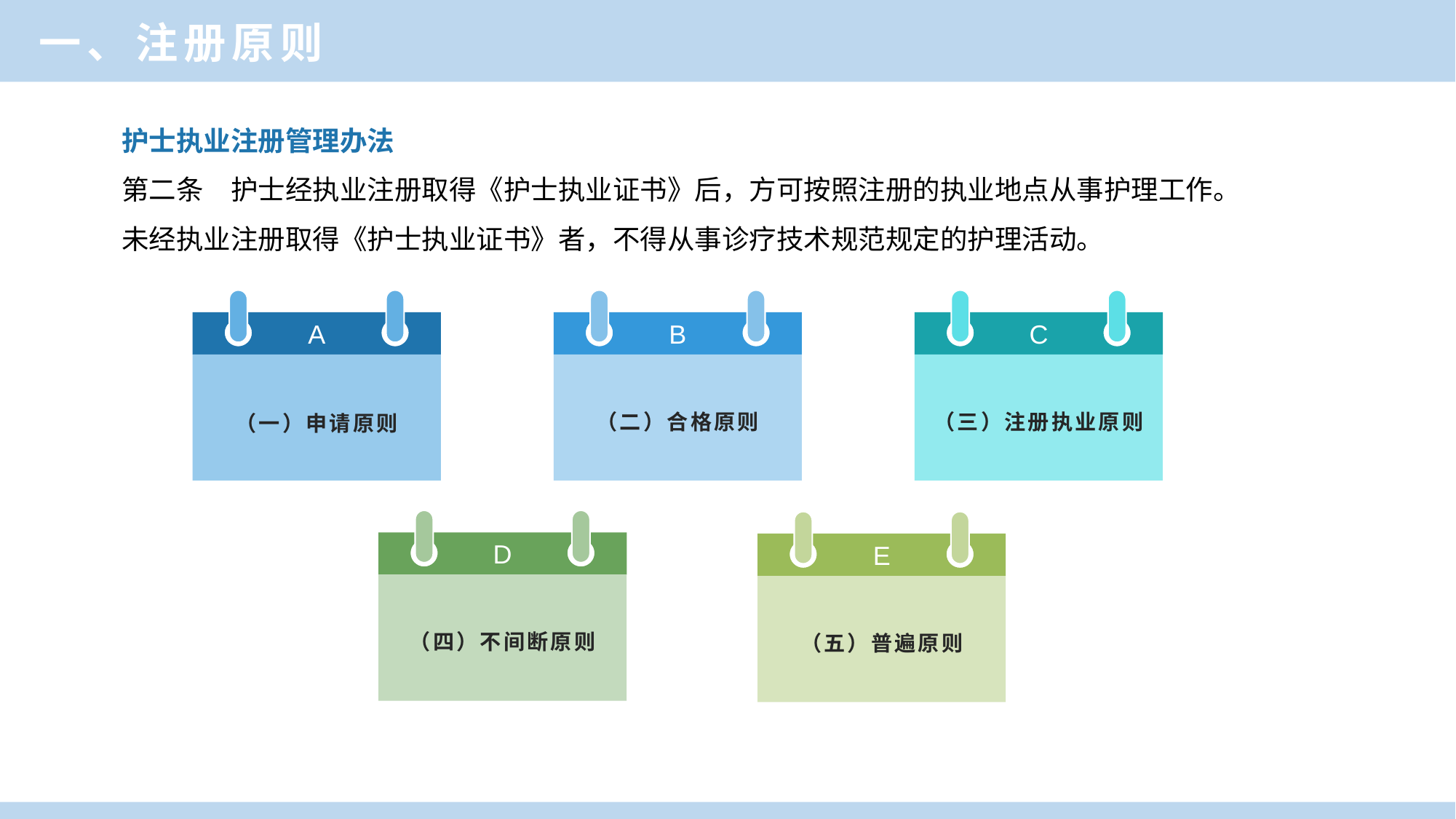

一、注册原则
护士执业注册管理办法
第二条　护士经执业注册取得《护士执业证书》后，方可按照注册的执业地点从事护理工作。
未经执业注册取得《护士执业证书》者，不得从事诊疗技术规范规定的护理活动。

A

（一）申请原则

B

（二）合格原则

C

（三）注册执业原则

D

（四）不间断原则

E

（五）普遍原则